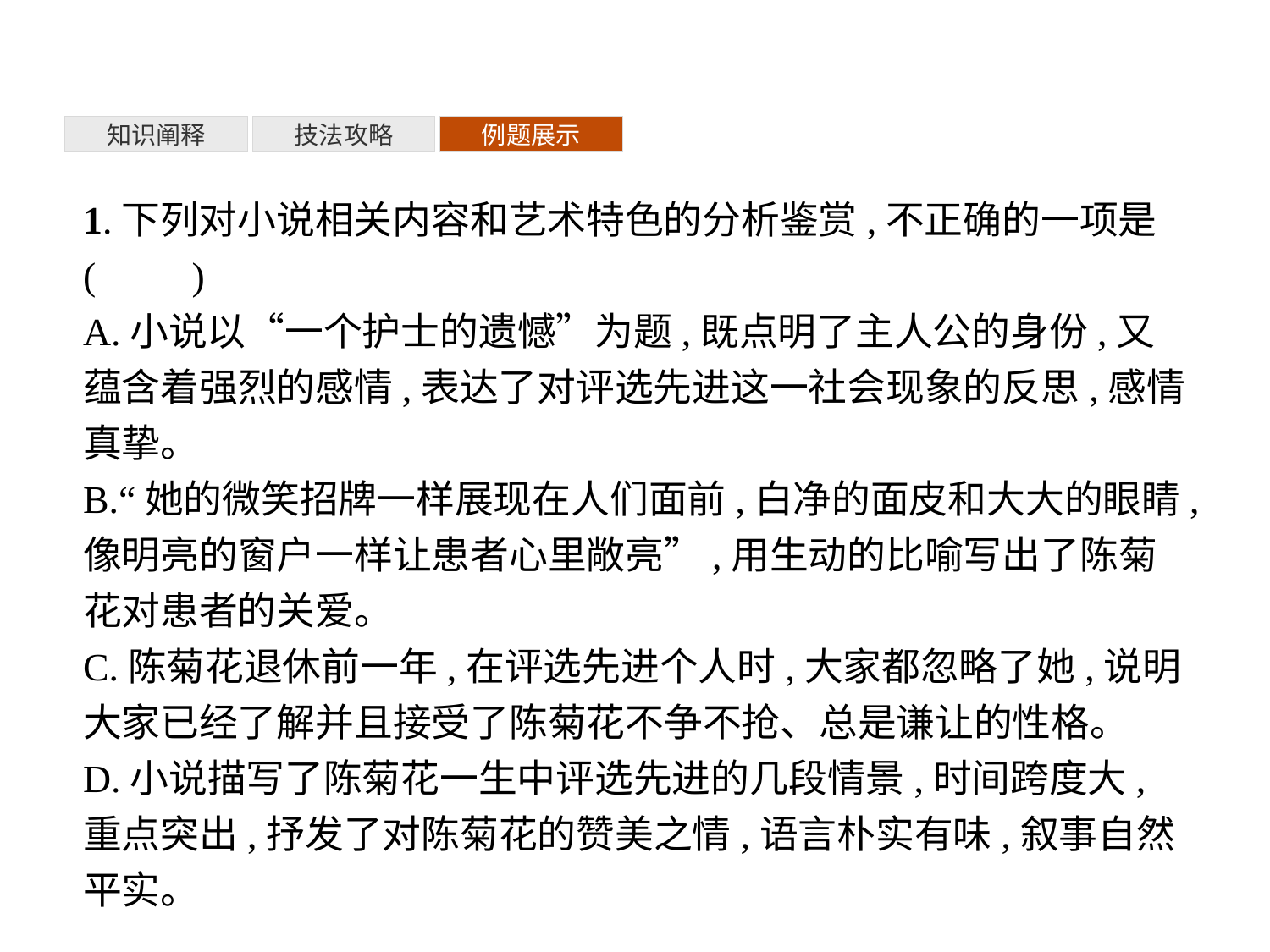

知识阐释
技法攻略
例题展示
1.下列对小说相关内容和艺术特色的分析鉴赏,不正确的一项是(　　)
A.小说以“一个护士的遗憾”为题,既点明了主人公的身份,又蕴含着强烈的感情,表达了对评选先进这一社会现象的反思,感情真挚。
B.“她的微笑招牌一样展现在人们面前,白净的面皮和大大的眼睛,像明亮的窗户一样让患者心里敞亮”,用生动的比喻写出了陈菊花对患者的关爱。
C.陈菊花退休前一年,在评选先进个人时,大家都忽略了她,说明大家已经了解并且接受了陈菊花不争不抢、总是谦让的性格。
D.小说描写了陈菊花一生中评选先进的几段情景,时间跨度大,重点突出,抒发了对陈菊花的赞美之情,语言朴实有味,叙事自然平实。